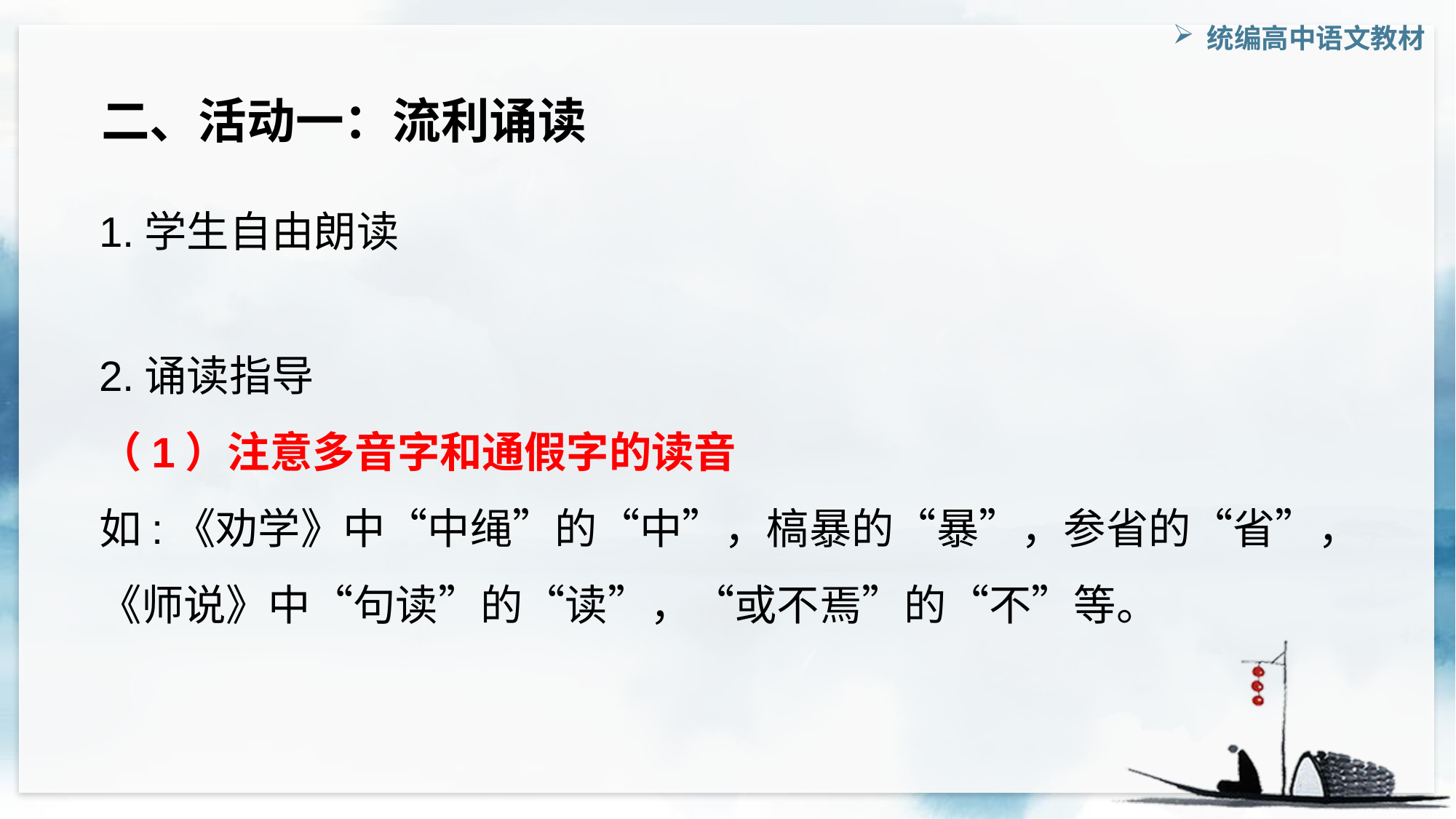

二、活动一：流利诵读
1.学生自由朗读
2.诵读指导
（1）注意多音字和通假字的读音
如:《劝学》中“中绳”的“中”，槁暴的“暴”，参省的“省”，《师说》中“句读”的“读”，“或不焉”的“不”等。